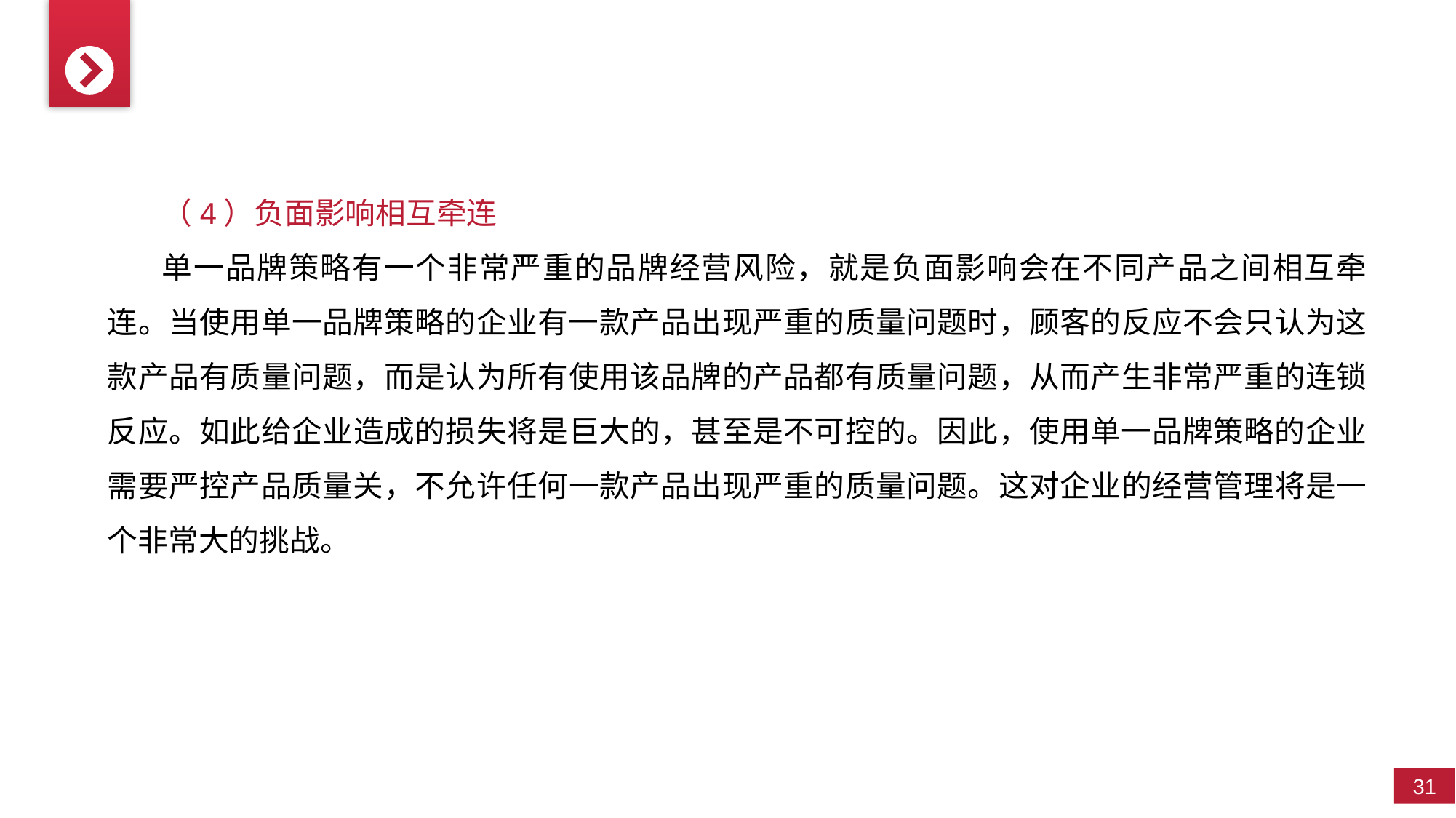

（4）负面影响相互牵连
单一品牌策略有一个非常严重的品牌经营风险，就是负面影响会在不同产品之间相互牵连。当使用单一品牌策略的企业有一款产品出现严重的质量问题时，顾客的反应不会只认为这款产品有质量问题，而是认为所有使用该品牌的产品都有质量问题，从而产生非常严重的连锁反应。如此给企业造成的损失将是巨大的，甚至是不可控的。因此，使用单一品牌策略的企业需要严控产品质量关，不允许任何一款产品出现严重的质量问题。这对企业的经营管理将是一个非常大的挑战。